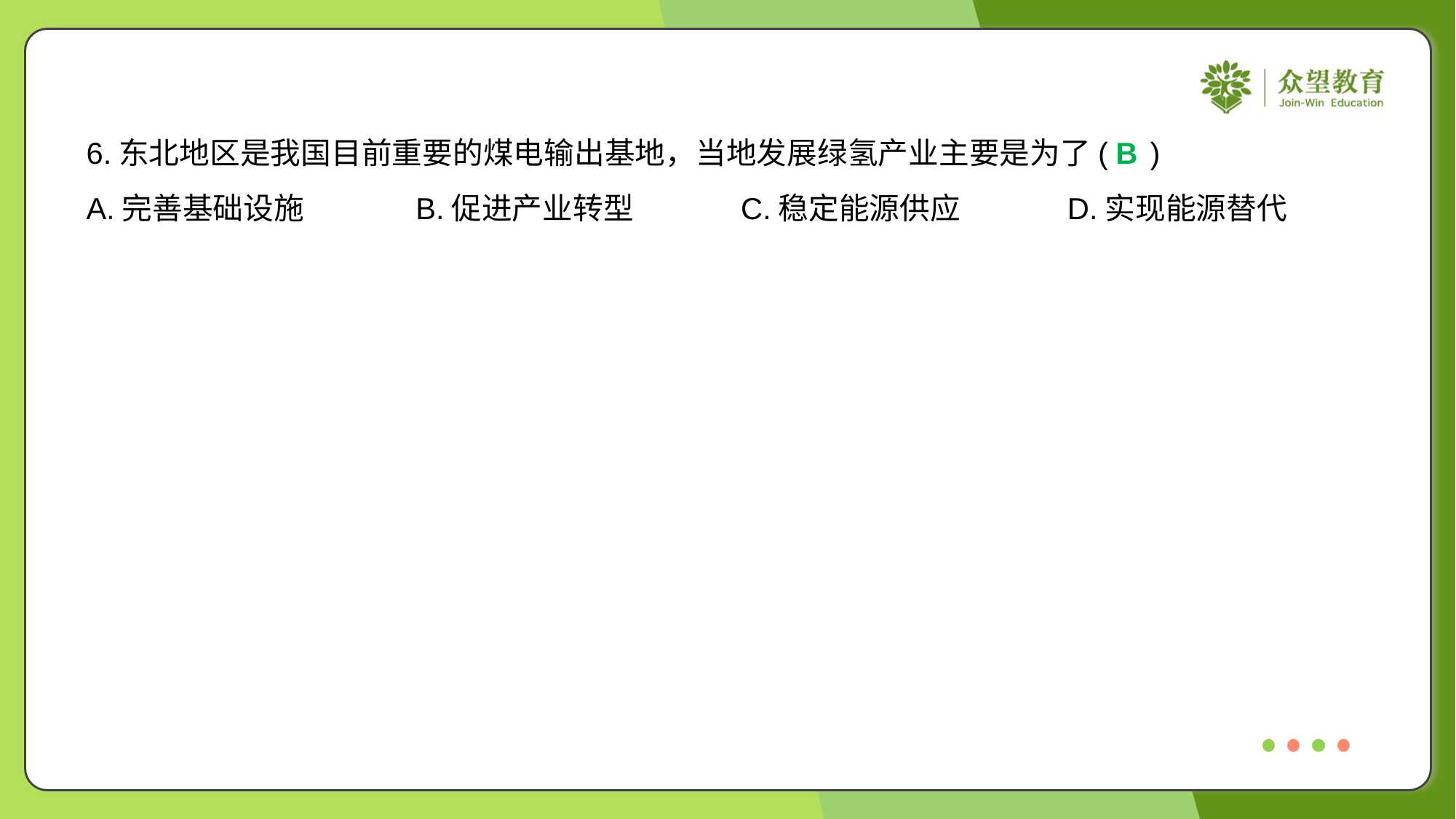

6.东北地区是我国目前重要的煤电输出基地，当地发展绿氢产业主要是为了(     )
B
A.完善基础设施	B.促进产业转型	C.稳定能源供应	D.实现能源替代